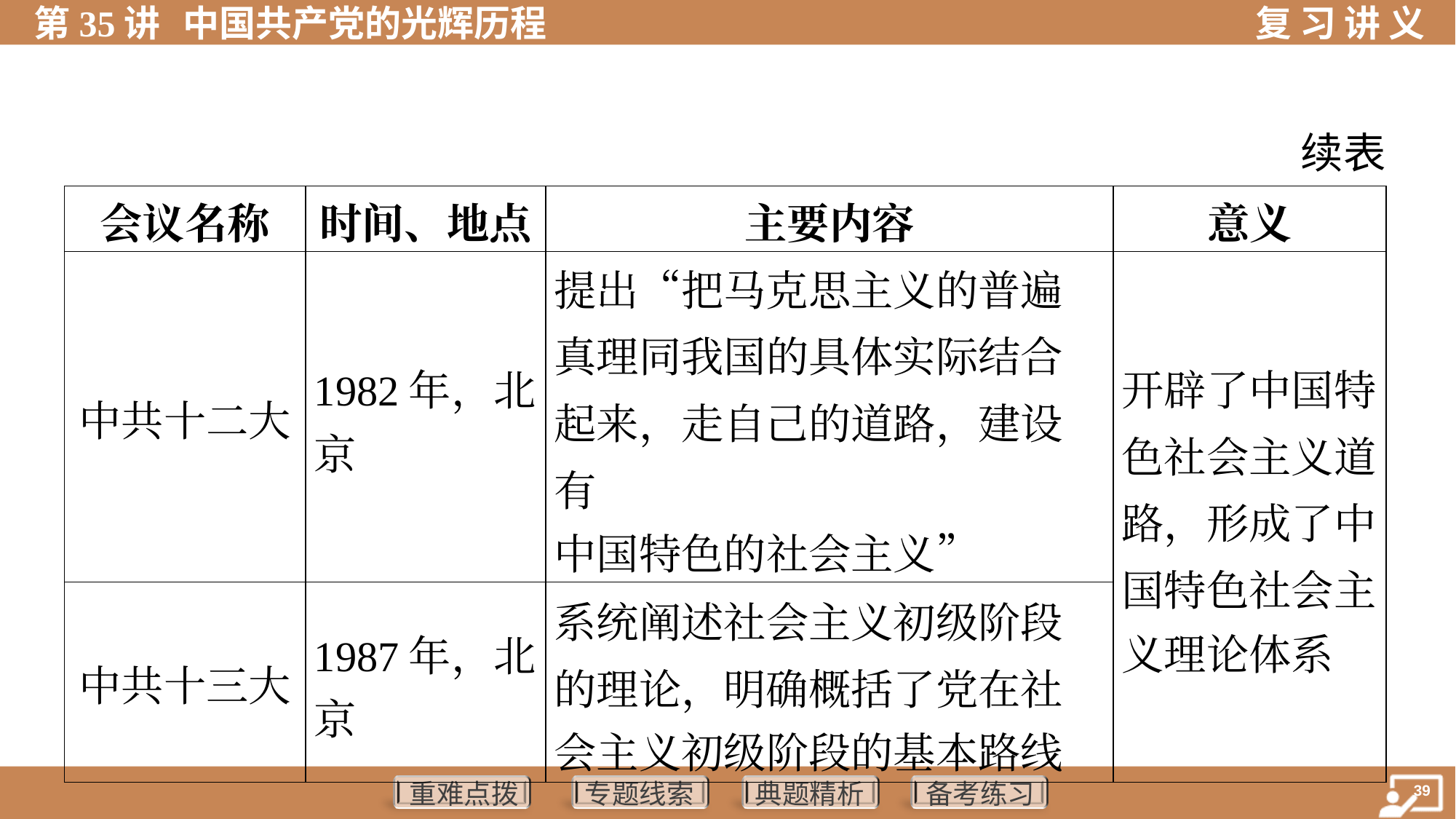

续表
| 会议名称 | 时间、地点 | 主要内容 | 意义 |
| --- | --- | --- | --- |
| 中共十二大 | 1982年，北 京 | 提出“把马克思主义的普遍真理同我国的具体实际结合起来，走自己的道路，建设有 中国特色的社会主义” | 开辟了中国特 色社会主义道 路，形成了中 国特色社会主 义理论体系 |
| 中共十三大 | 1987年，北 京 | 系统阐述社会主义初级阶段 的理论，明确概括了党在社 会主义初级阶段的基本路线 |  |